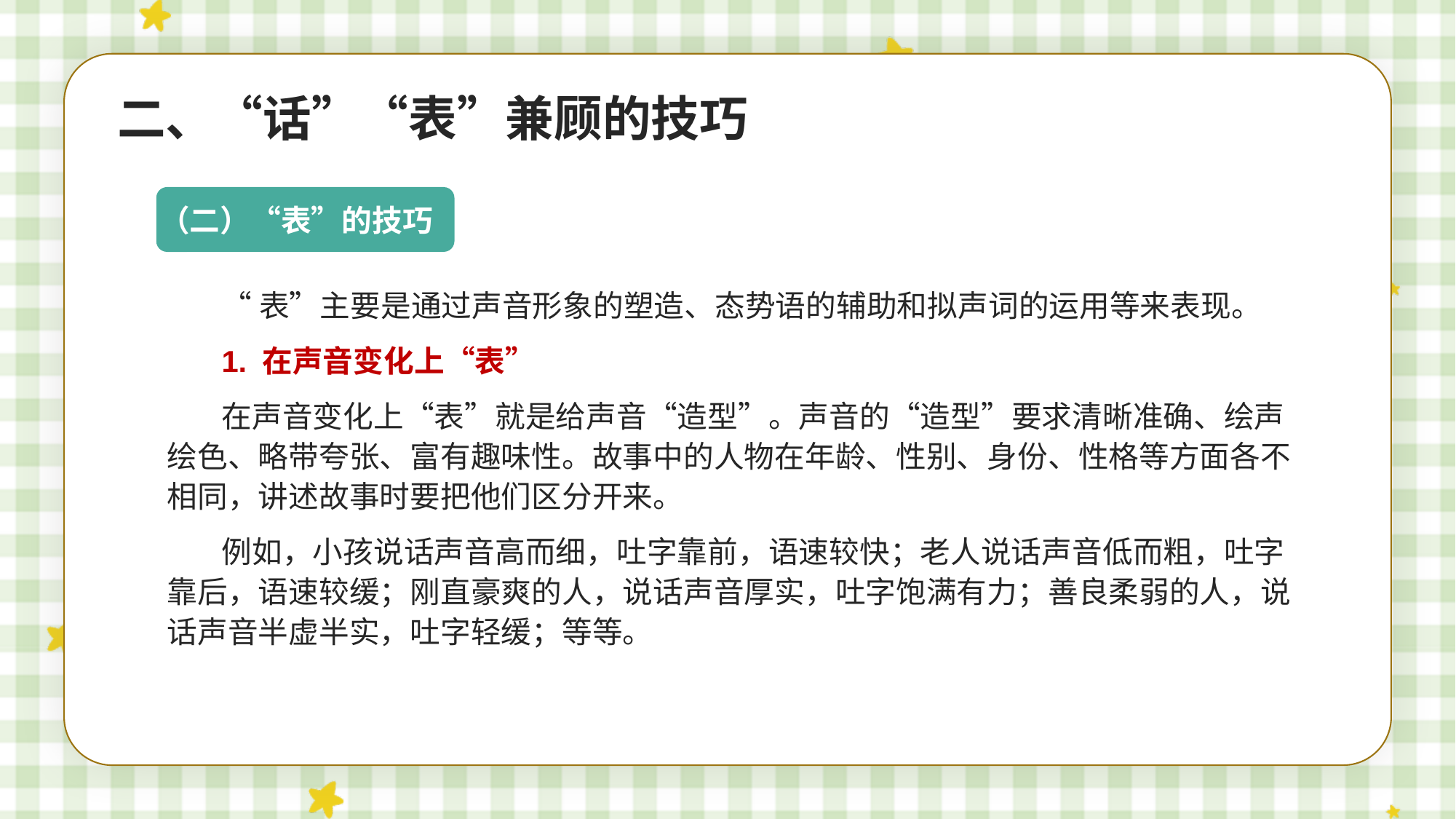

二、“话”“表”兼顾的技巧
（二）“表”的技巧
“表”主要是通过声音形象的塑造、态势语的辅助和拟声词的运用等来表现。
1. 在声音变化上“表”
在声音变化上“表”就是给声音“造型”。声音的“造型”要求清晰准确、绘声绘色、略带夸张、富有趣味性。故事中的人物在年龄、性别、身份、性格等方面各不相同，讲述故事时要把他们区分开来。
例如，小孩说话声音高而细，吐字靠前，语速较快；老人说话声音低而粗，吐字靠后，语速较缓；刚直豪爽的人，说话声音厚实，吐字饱满有力；善良柔弱的人，说话声音半虚半实，吐字轻缓；等等。